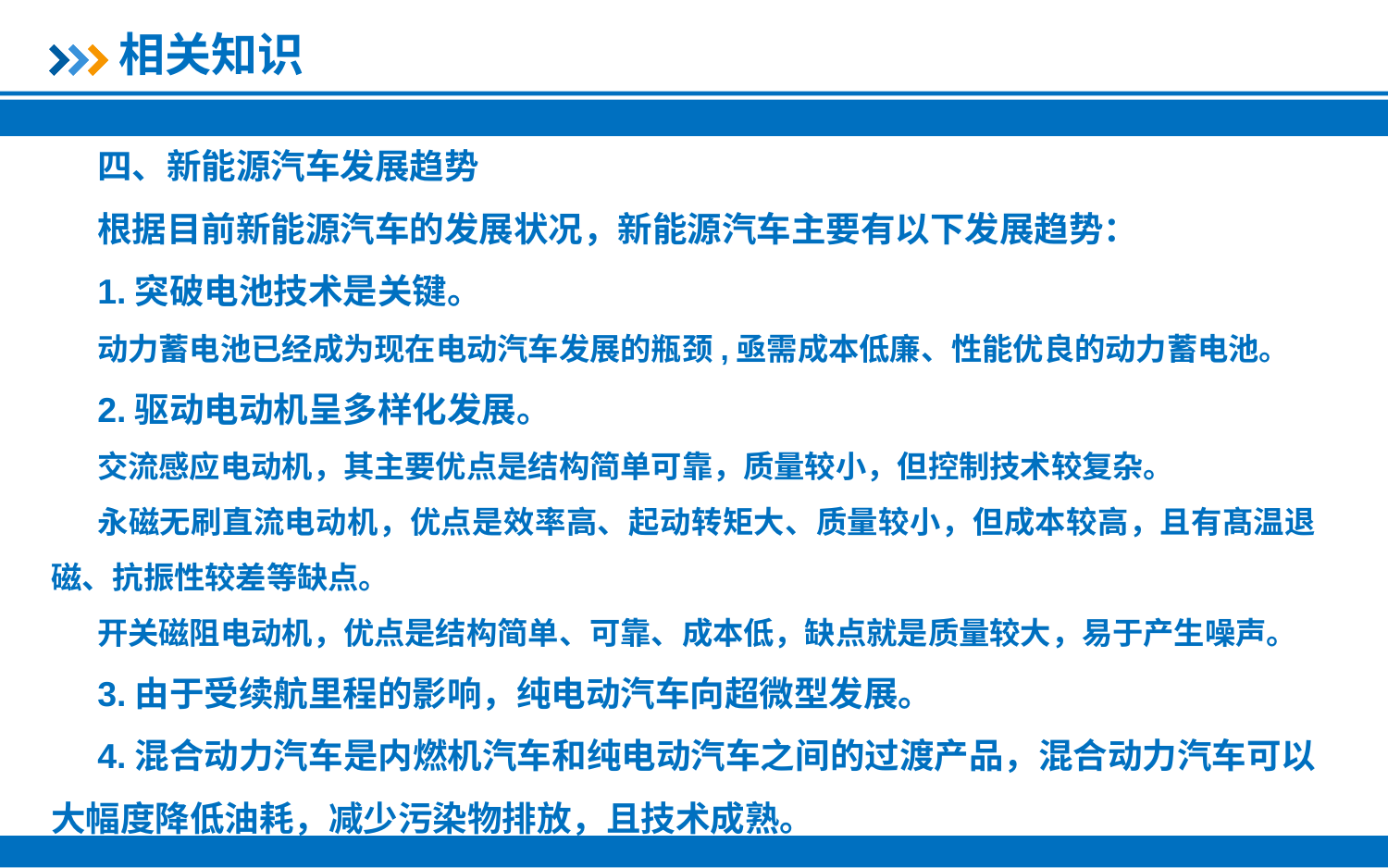

相关知识
四、新能源汽车发展趋势
根据目前新能源汽车的发展状况，新能源汽车主要有以下发展趋势：
1.突破电池技术是关键。
动力蓄电池已经成为现在电动汽车发展的瓶颈,亟需成本低廉、性能优良的动力蓄电池。
2.驱动电动机呈多样化发展。
交流感应电动机，其主要优点是结构简单可靠，质量较小，但控制技术较复杂。
永磁无刷直流电动机，优点是效率高、起动转矩大、质量较小，但成本较高，且有髙温退磁、抗振性较差等缺点。
开关磁阻电动机，优点是结构简单、可靠、成本低，缺点就是质量较大，易于产生噪声。
3.由于受续航里程的影响，纯电动汽车向超微型发展。
4.混合动力汽车是内燃机汽车和纯电动汽车之间的过渡产品，混合动力汽车可以大幅度降低油耗，减少污染物排放，且技术成熟。